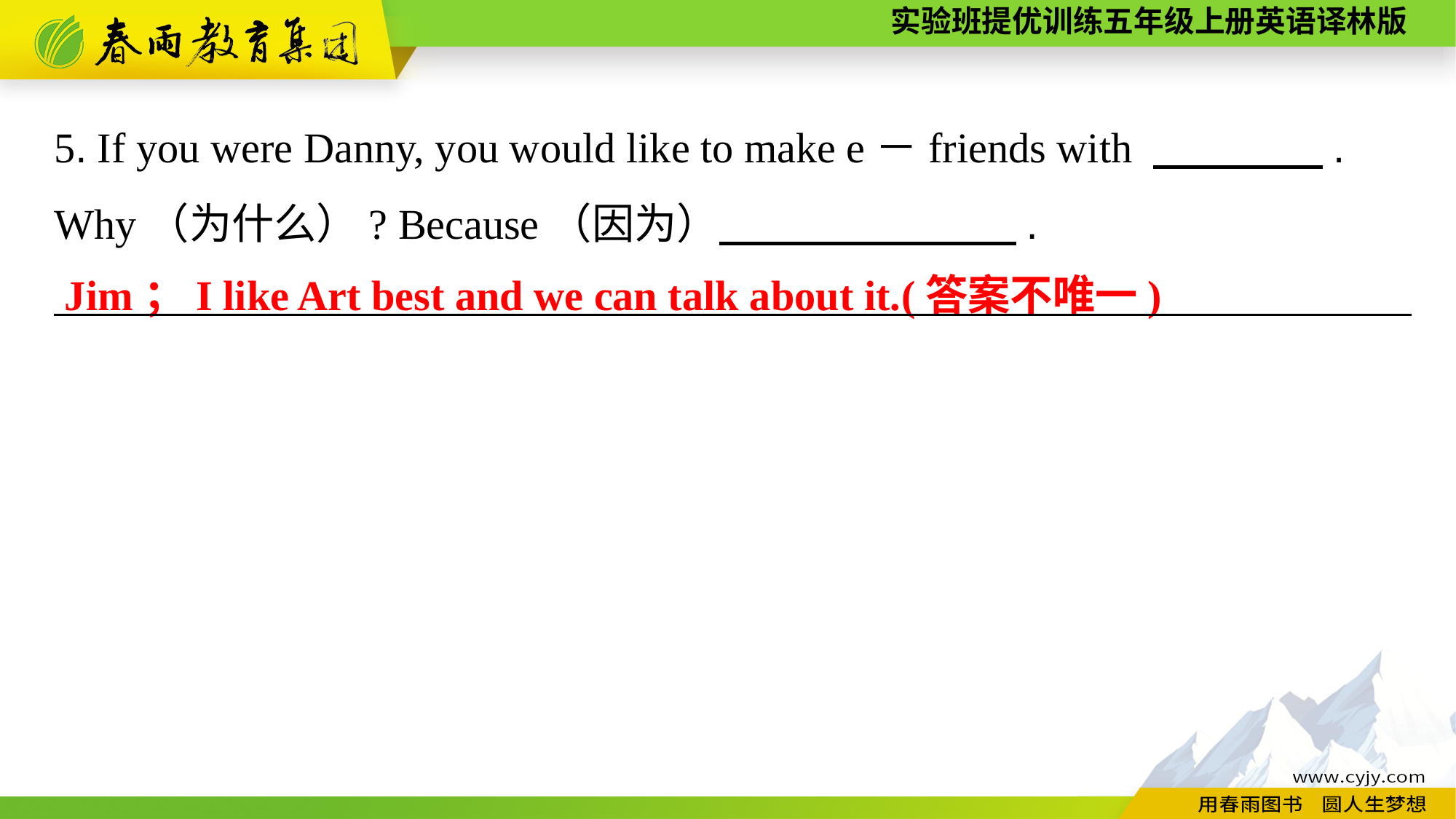

5. If you were Danny, you would like to make e－friends with 　　　　.
Why（为什么）? Because（因为）　　　　　　　.
Jim；I like Art best and we can talk about it.(答案不唯一)